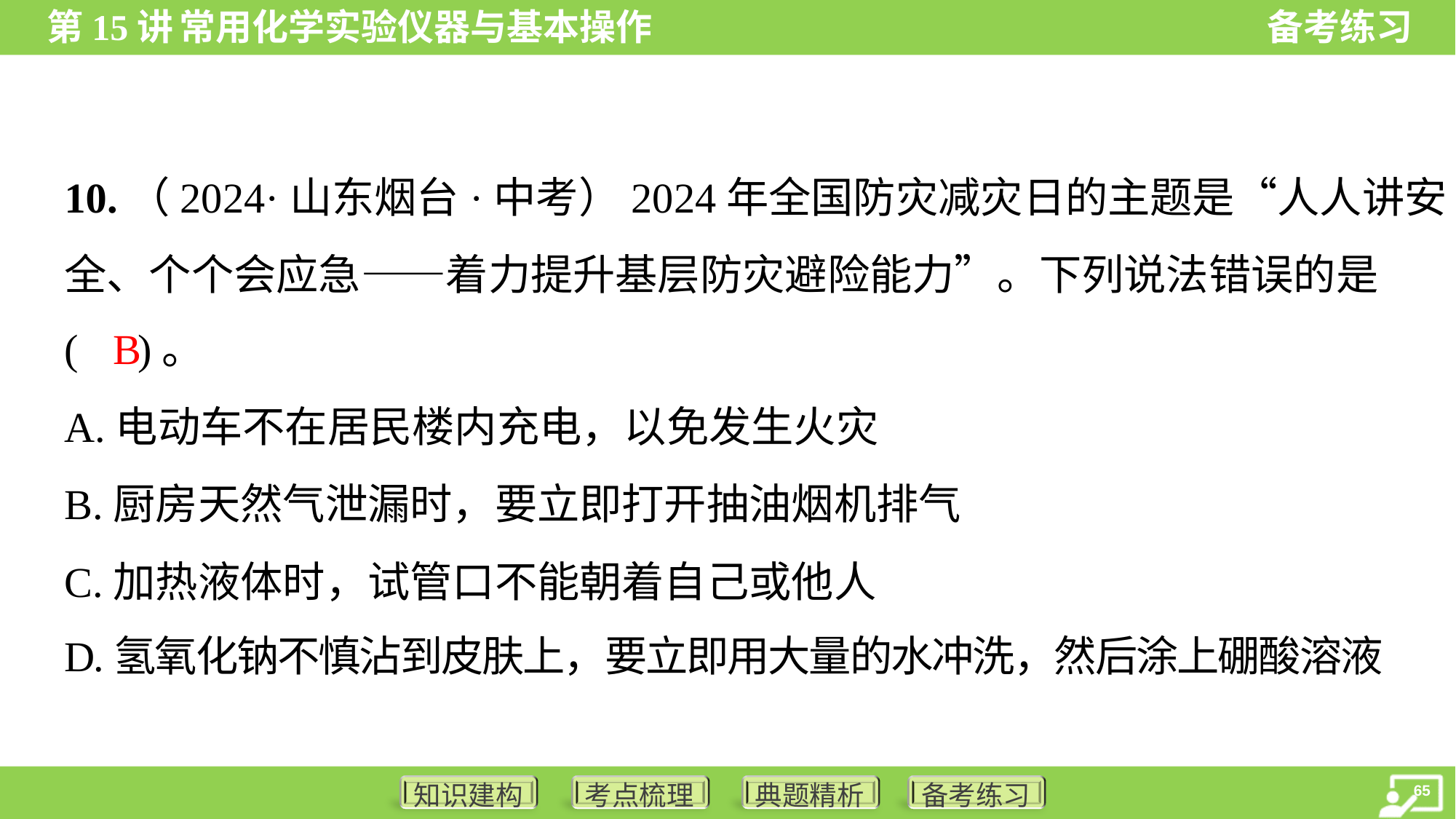

10.（2024·山东烟台·中考）2024年全国防灾减灾日的主题是“人人讲安
全、个个会应急——着力提升基层防灾避险能力”。下列说法错误的是
(     )。
B
A.电动车不在居民楼内充电，以免发生火灾
B.厨房天然气泄漏时，要立即打开抽油烟机排气
C.加热液体时，试管口不能朝着自己或他人
D.氢氧化钠不慎沾到皮肤上，要立即用大量的水冲洗，然后涂上硼酸溶液